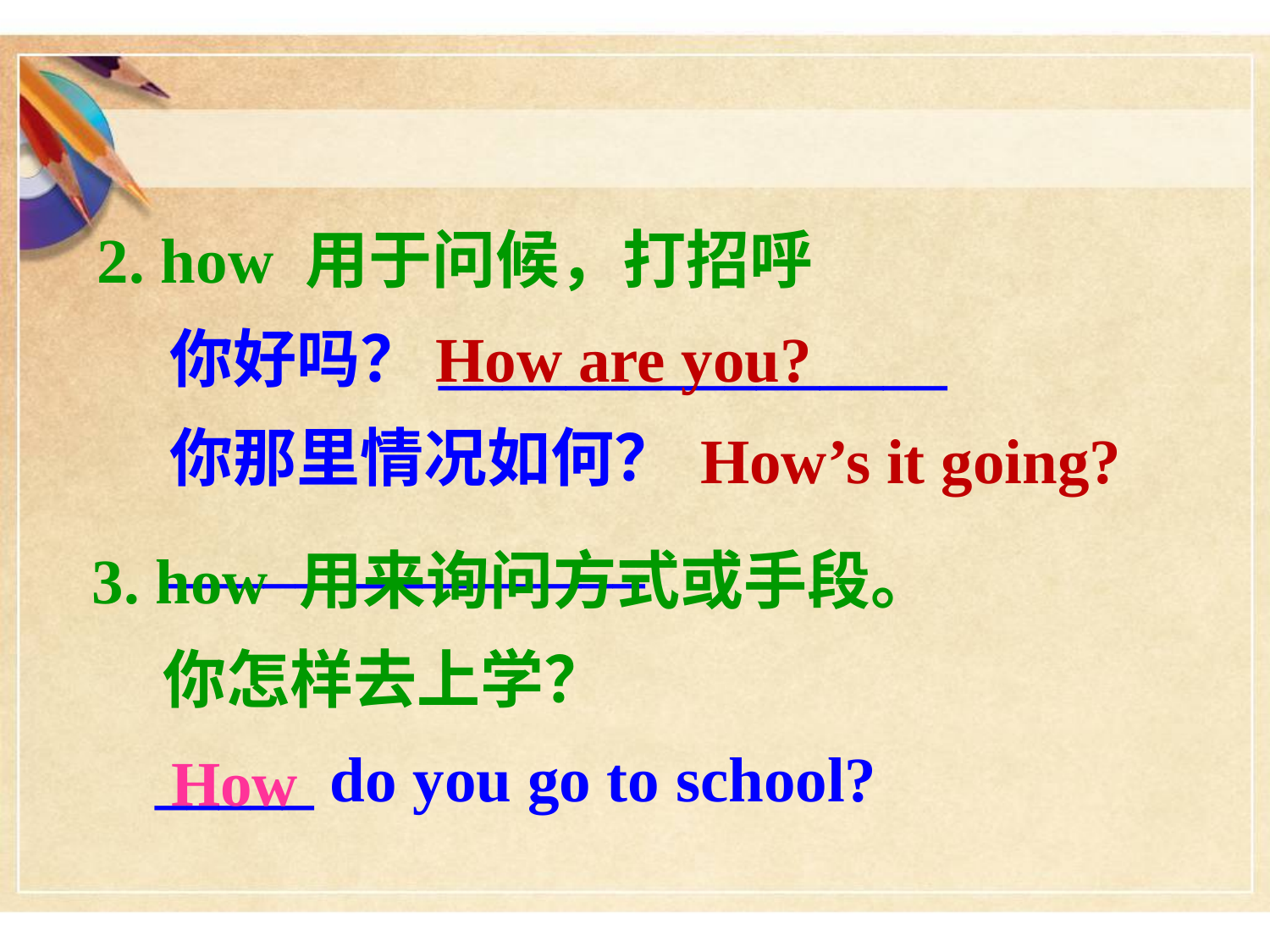

2. how 用于问候，打招呼
    你好吗？________________
    你那里情况如何？ _______________
How are you?
How’s it going?
 3. how 用来询问方式或手段。
     你怎样去上学？
     _____ do you go to school?
How